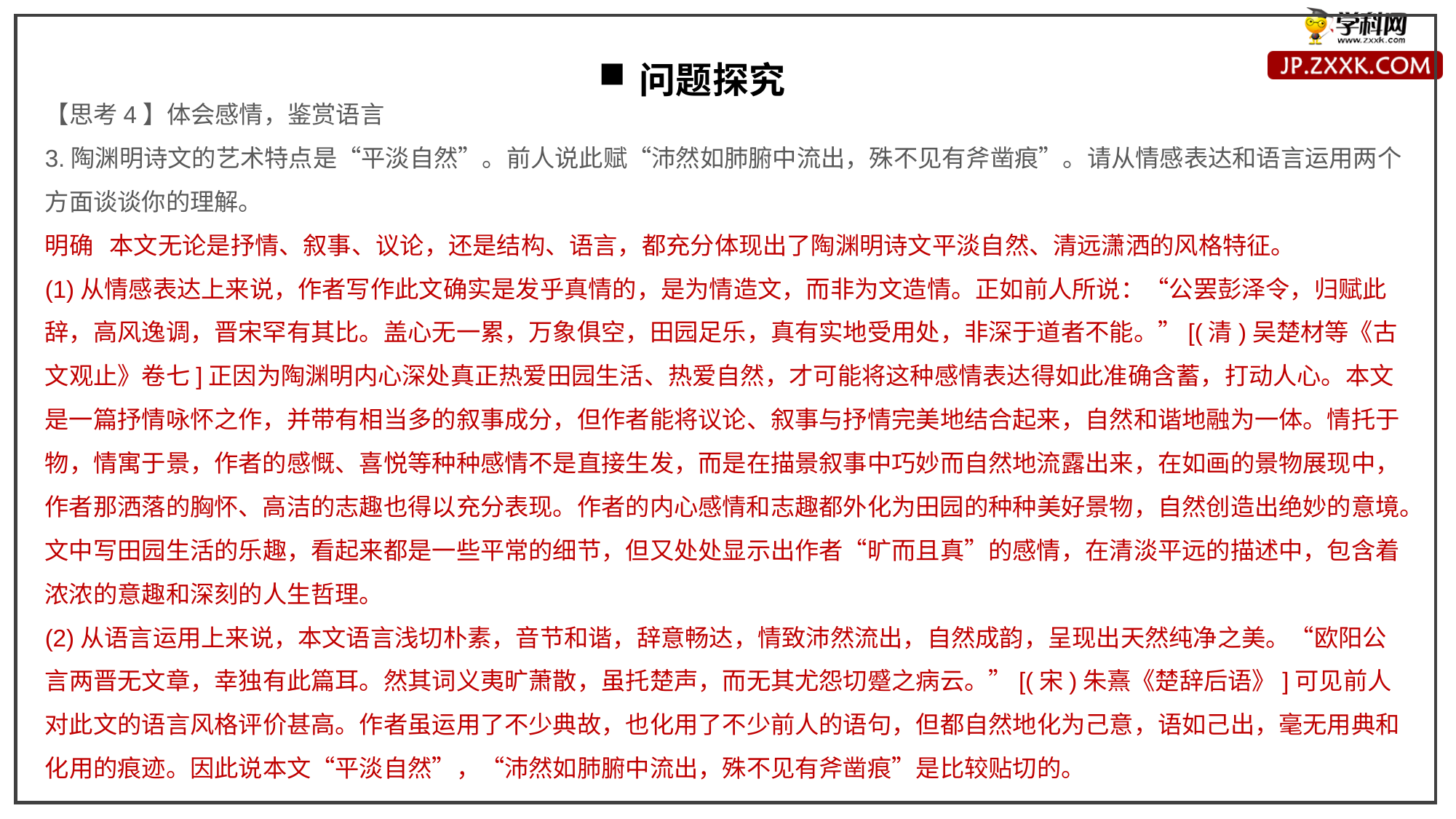

问题探究
【思考4】体会感情，鉴赏语言
3.陶渊明诗文的艺术特点是“平淡自然”。前人说此赋“沛然如肺腑中流出，殊不见有斧凿痕”。请从情感表达和语言运用两个方面谈谈你的理解。
明确   本文无论是抒情、叙事、议论，还是结构、语言，都充分体现出了陶渊明诗文平淡自然、清远潇洒的风格特征。
(1)从情感表达上来说，作者写作此文确实是发乎真情的，是为情造文，而非为文造情。正如前人所说：“公罢彭泽令，归赋此辞，高风逸调，晋宋罕有其比。盖心无一累，万象俱空，田园足乐，真有实地受用处，非深于道者不能。”[(清)吴楚材等《古文观止》卷七]正因为陶渊明内心深处真正热爱田园生活、热爱自然，才可能将这种感情表达得如此准确含蓄，打动人心。本文是一篇抒情咏怀之作，并带有相当多的叙事成分，但作者能将议论、叙事与抒情完美地结合起来，自然和谐地融为一体。情托于物，情寓于景，作者的感慨、喜悦等种种感情不是直接生发，而是在描景叙事中巧妙而自然地流露出来，在如画的景物展现中，作者那洒落的胸怀、高洁的志趣也得以充分表现。作者的内心感情和志趣都外化为田园的种种美好景物，自然创造出绝妙的意境。文中写田园生活的乐趣，看起来都是一些平常的细节，但又处处显示出作者“旷而且真”的感情，在清淡平远的描述中，包含着浓浓的意趣和深刻的人生哲理。
(2)从语言运用上来说，本文语言浅切朴素，音节和谐，辞意畅达，情致沛然流出，自然成韵，呈现出天然纯净之美。“欧阳公言两晋无文章，幸独有此篇耳。然其词义夷旷萧散，虽托楚声，而无其尤怨切蹙之病云。”[(宋)朱熹《楚辞后语》]可见前人对此文的语言风格评价甚高。作者虽运用了不少典故，也化用了不少前人的语句，但都自然地化为己意，语如己出，毫无用典和化用的痕迹。因此说本文“平淡自然”，“沛然如肺腑中流出，殊不见有斧凿痕”是比较贴切的。